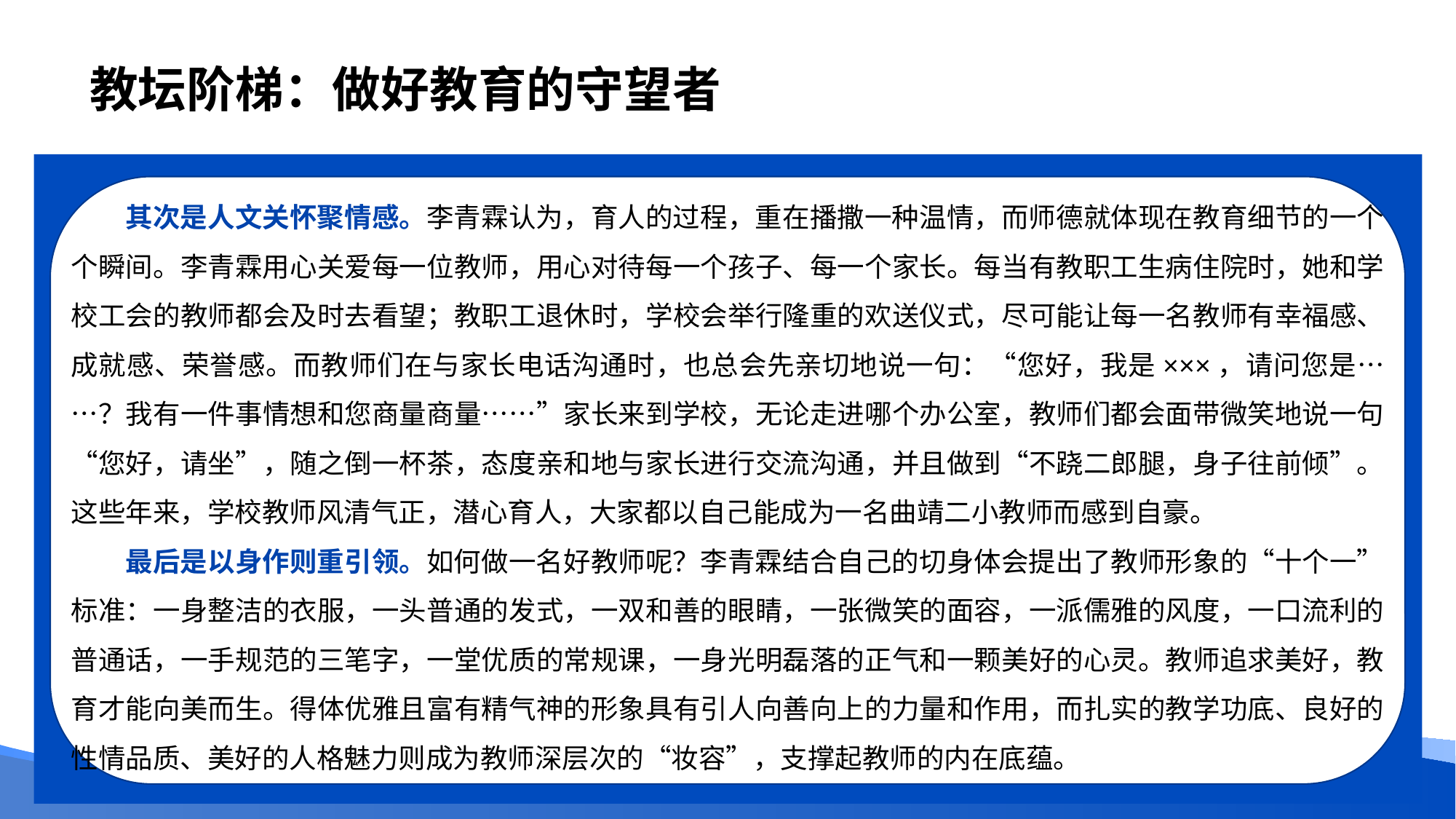

# 教坛阶梯：做好教育的守望者

其次是人文关怀聚情感。李青霖认为，育人的过程，重在播撒一种温情，而师德就体现在教育细节的一个个瞬间。李青霖用心关爱每一位教师，用心对待每一个孩子、每一个家长。每当有教职工生病住院时，她和学校工会的教师都会及时去看望；教职工退休时，学校会举行隆重的欢送仪式，尽可能让每一名教师有幸福感、成就感、荣誉感。而教师们在与家长电话沟通时，也总会先亲切地说一句：“您好，我是×××，请问您是……？我有一件事情想和您商量商量……”家长来到学校，无论走进哪个办公室，教师们都会面带微笑地说一句“您好，请坐”，随之倒一杯茶，态度亲和地与家长进行交流沟通，并且做到“不跷二郎腿，身子往前倾”。这些年来，学校教师风清气正，潜心育人，大家都以自己能成为一名曲靖二小教师而感到自豪。
最后是以身作则重引领。如何做一名好教师呢？李青霖结合自己的切身体会提出了教师形象的“十个一”标准：一身整洁的衣服，一头普通的发式，一双和善的眼睛，一张微笑的面容，一派儒雅的风度，一口流利的普通话，一手规范的三笔字，一堂优质的常规课，一身光明磊落的正气和一颗美好的心灵。教师追求美好，教育才能向美而生。得体优雅且富有精气神的形象具有引人向善向上的力量和作用，而扎实的教学功底、良好的性情品质、美好的人格魅力则成为教师深层次的“妆容”，支撑起教师的内在底蕴。